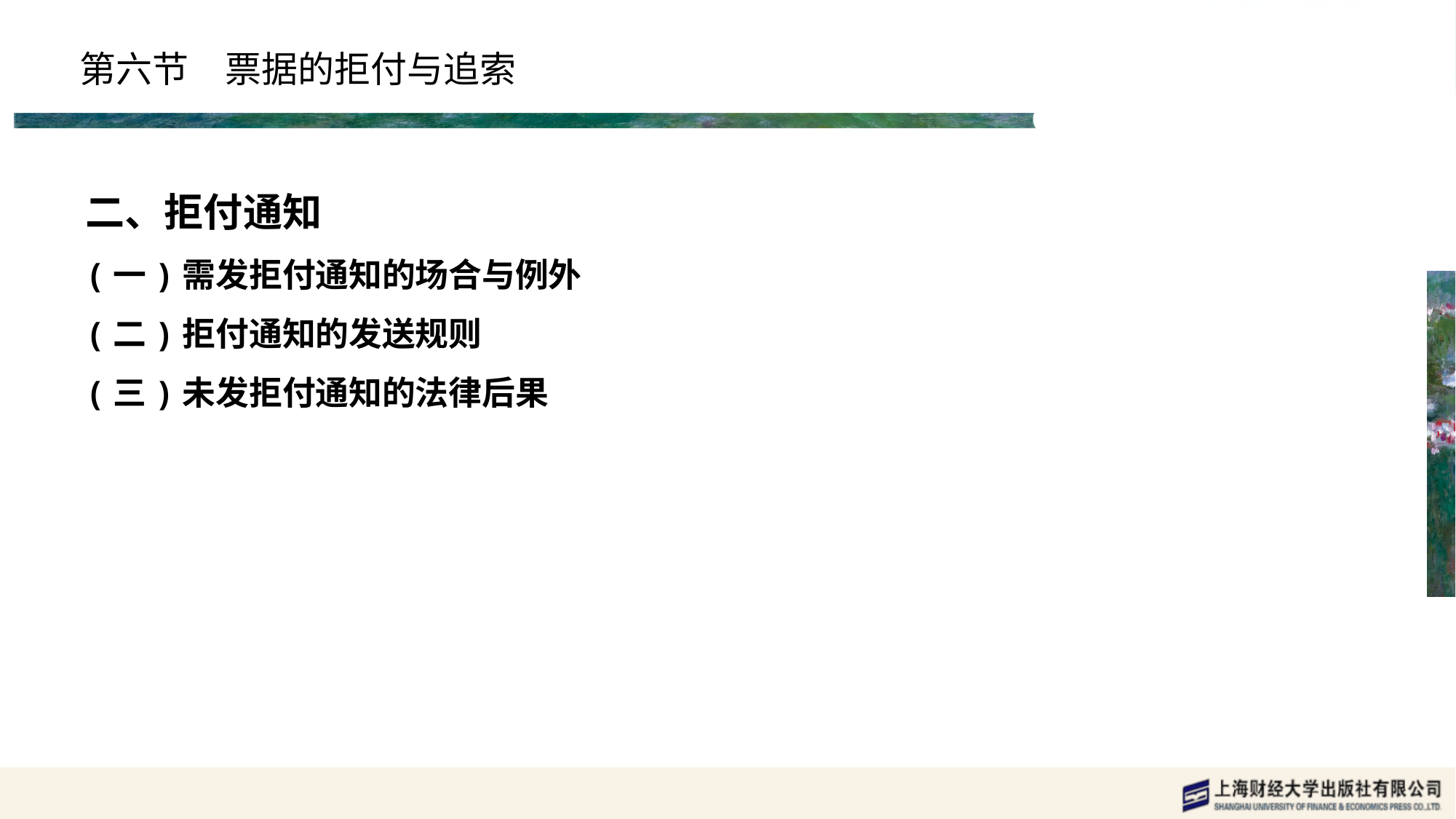

# 第六节　票据的拒付与追索
二、拒付通知
(一)需发拒付通知的场合与例外
(二)拒付通知的发送规则
(三)未发拒付通知的法律后果